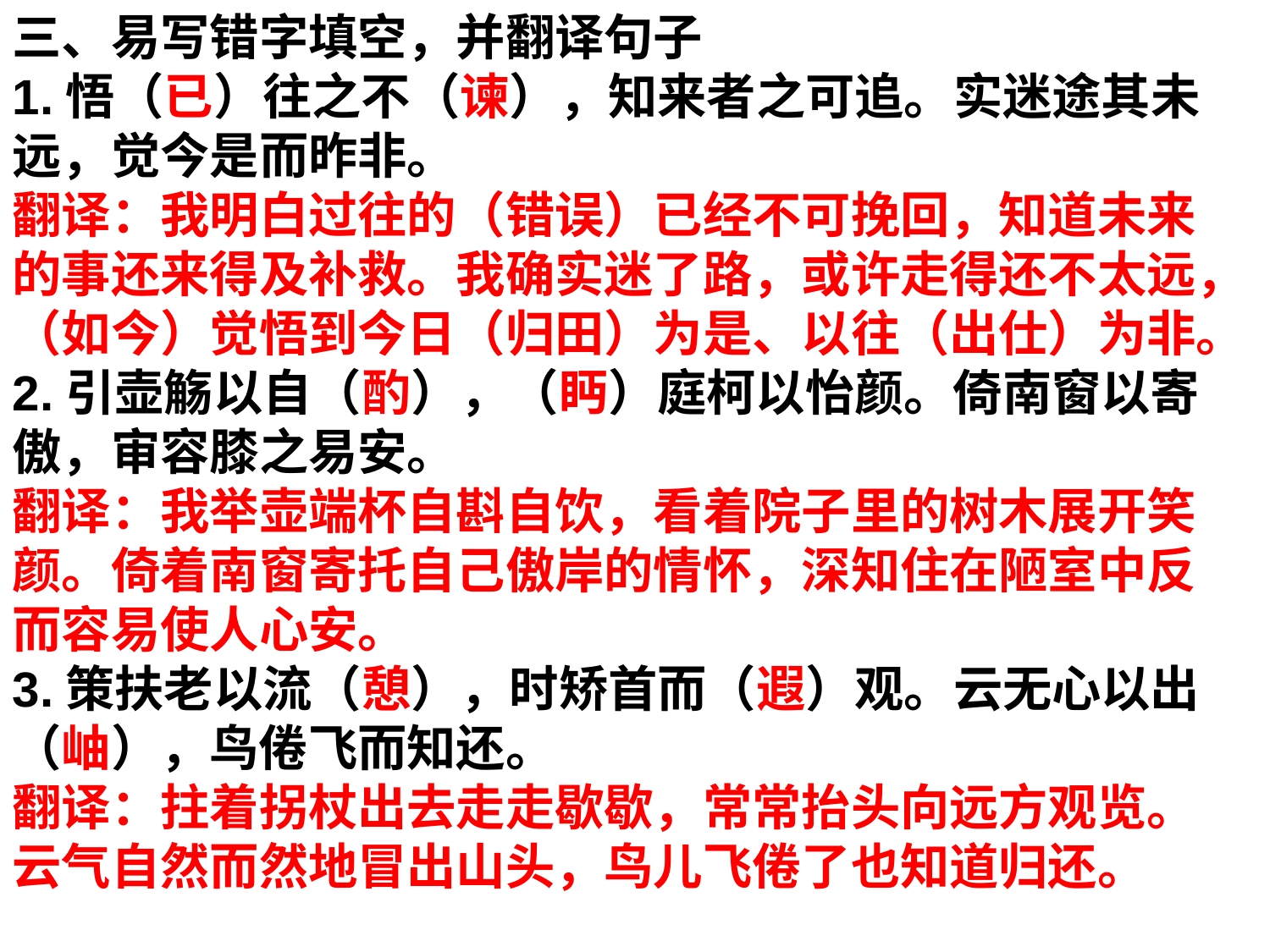

三、易写错字填空，并翻译句子
1.悟（已）往之不（谏），知来者之可追。实迷途其未远，觉今是而昨非。
翻译：我明白过往的（错误）已经不可挽回，知道未来的事还来得及补救。我确实迷了路，或许走得还不太远，（如今）觉悟到今日（归田）为是、以往（出仕）为非。
2.引壶觞以自（酌），（眄）庭柯以怡颜。倚南窗以寄傲，审容膝之易安。
翻译：我举壶端杯自斟自饮，看着院子里的树木展开笑颜。倚着南窗寄托自己傲岸的情怀，深知住在陋室中反而容易使人心安。
3.策扶老以流（憩），时矫首而（遐）观。云无心以出（岫），鸟倦飞而知还。
翻译：拄着拐杖出去走走歇歇，常常抬头向远方观览。云气自然而然地冒出山头，鸟儿飞倦了也知道归还。